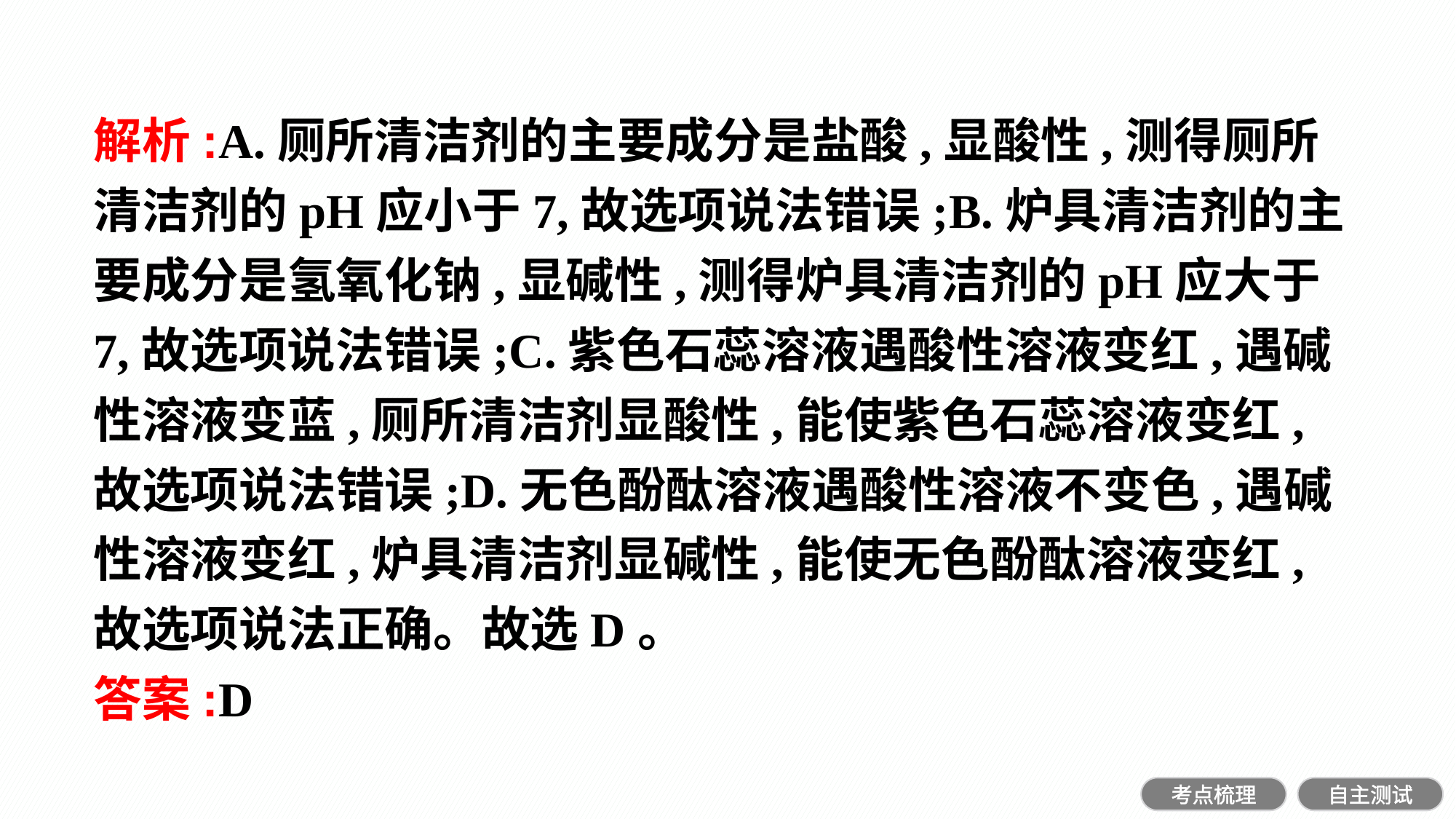

解析:A.厕所清洁剂的主要成分是盐酸,显酸性,测得厕所清洁剂的pH应小于7,故选项说法错误;B.炉具清洁剂的主要成分是氢氧化钠,显碱性,测得炉具清洁剂的pH应大于7,故选项说法错误;C.紫色石蕊溶液遇酸性溶液变红,遇碱性溶液变蓝,厕所清洁剂显酸性,能使紫色石蕊溶液变红,故选项说法错误;D.无色酚酞溶液遇酸性溶液不变色,遇碱性溶液变红,炉具清洁剂显碱性,能使无色酚酞溶液变红,故选项说法正确。故选D。
答案:D